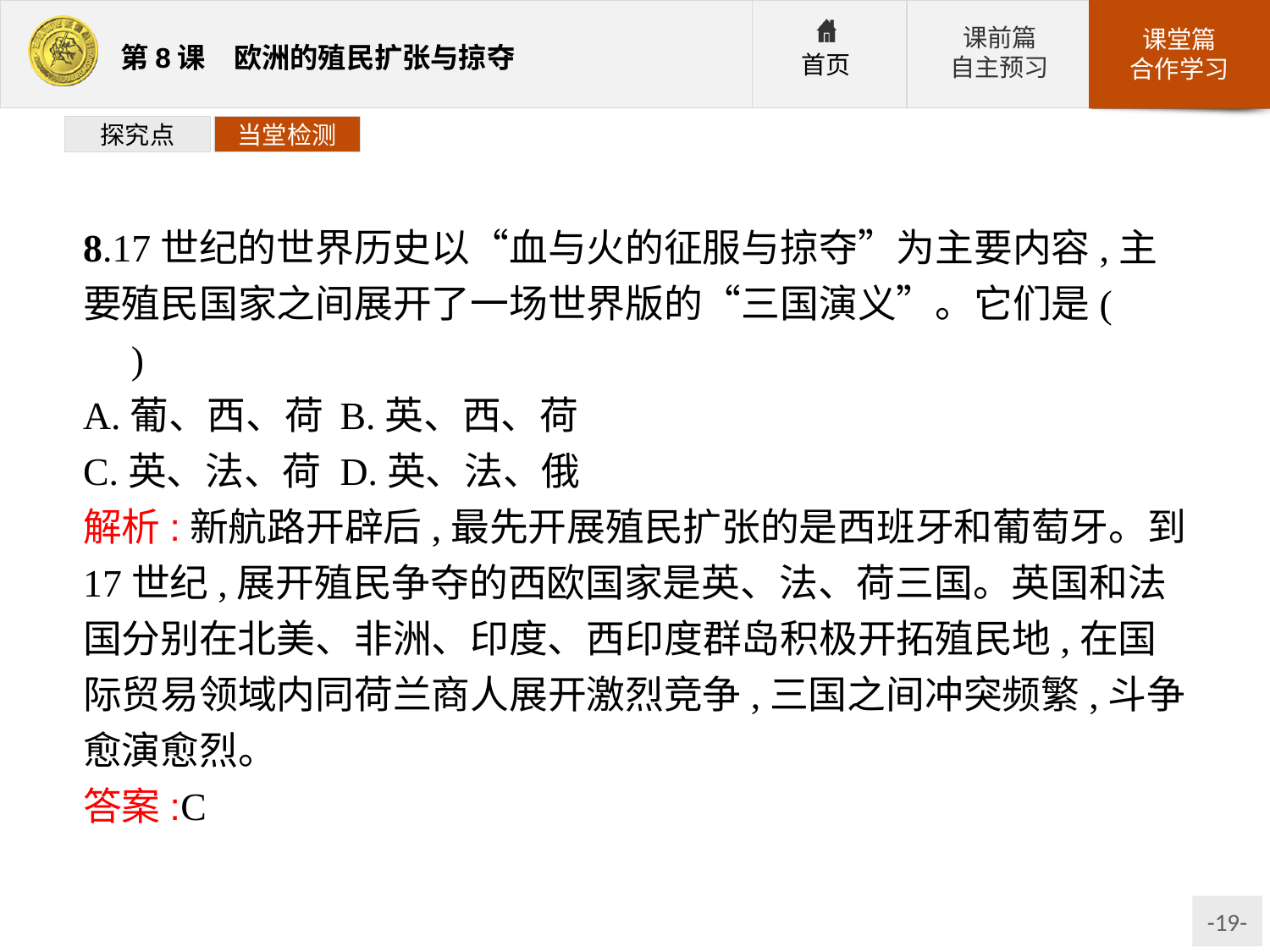

探究点
当堂检测
8.17世纪的世界历史以“血与火的征服与掠夺”为主要内容,主要殖民国家之间展开了一场世界版的“三国演义”。它们是(　　)
A.葡、西、荷	B.英、西、荷
C.英、法、荷	D.英、法、俄
解析:新航路开辟后,最先开展殖民扩张的是西班牙和葡萄牙。到17世纪,展开殖民争夺的西欧国家是英、法、荷三国。英国和法国分别在北美、非洲、印度、西印度群岛积极开拓殖民地,在国际贸易领域内同荷兰商人展开激烈竞争,三国之间冲突频繁,斗争愈演愈烈。
答案:C